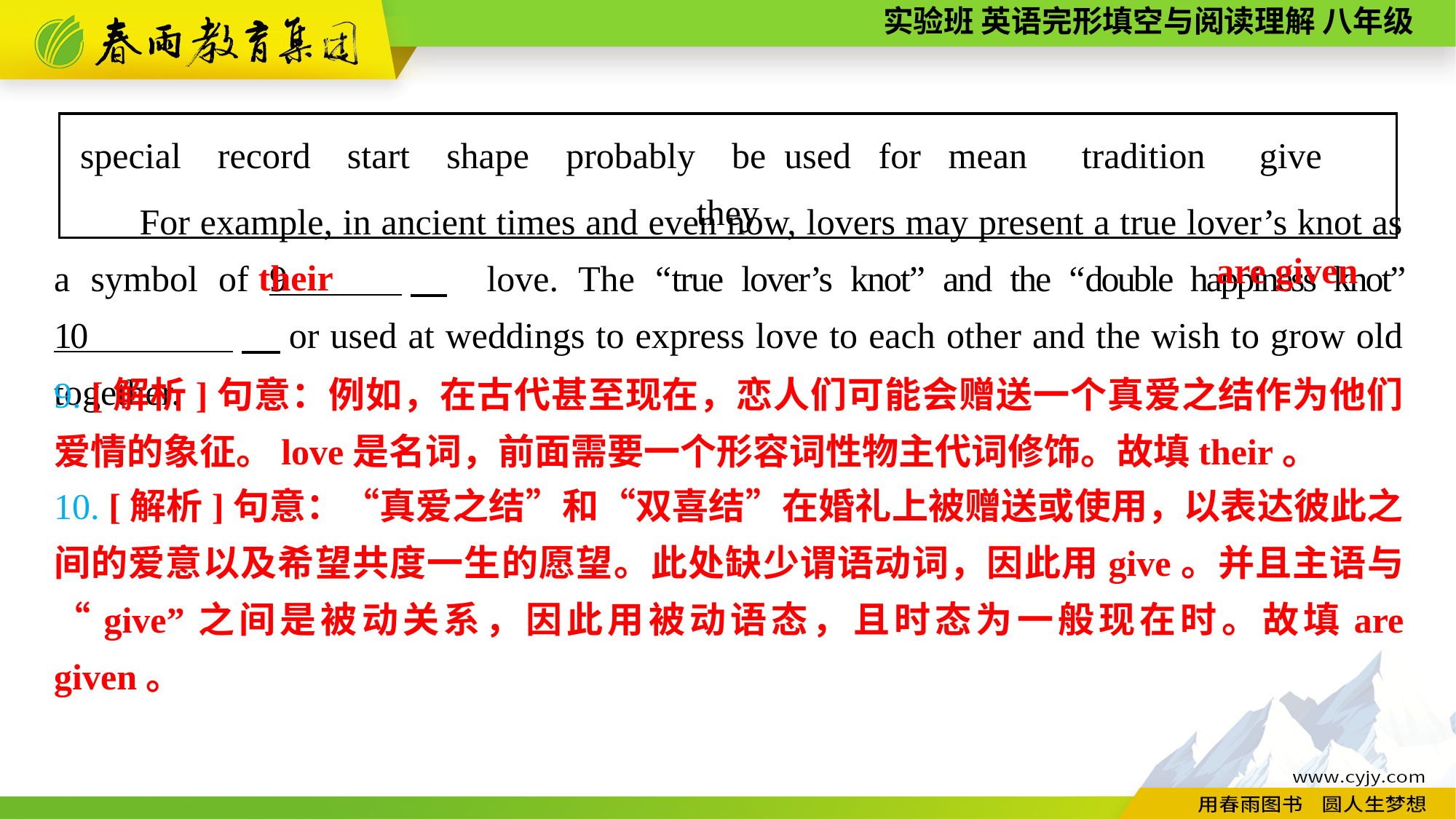

special    record    start    shape    probably    be  used   for   mean　tradition　give　they
For example, in ancient times and even now, lovers may present a true lover’s knot as a symbol of 9     　 love. The “true lover’s knot” and the “double happiness knot” 10                。or used at weddings to express love to each other and the wish to grow old together.
are given
their
9. [解析]句意：例如，在古代甚至现在，恋人们可能会赠送一个真爱之结作为他们爱情的象征。love是名词，前面需要一个形容词性物主代词修饰。故填their。
10. [解析]句意：“真爱之结”和“双喜结”在婚礼上被赠送或使用，以表达彼此之间的爱意以及希望共度一生的愿望。此处缺少谓语动词，因此用give。并且主语与“give”之间是被动关系，因此用被动语态，且时态为一般现在时。故填are given。